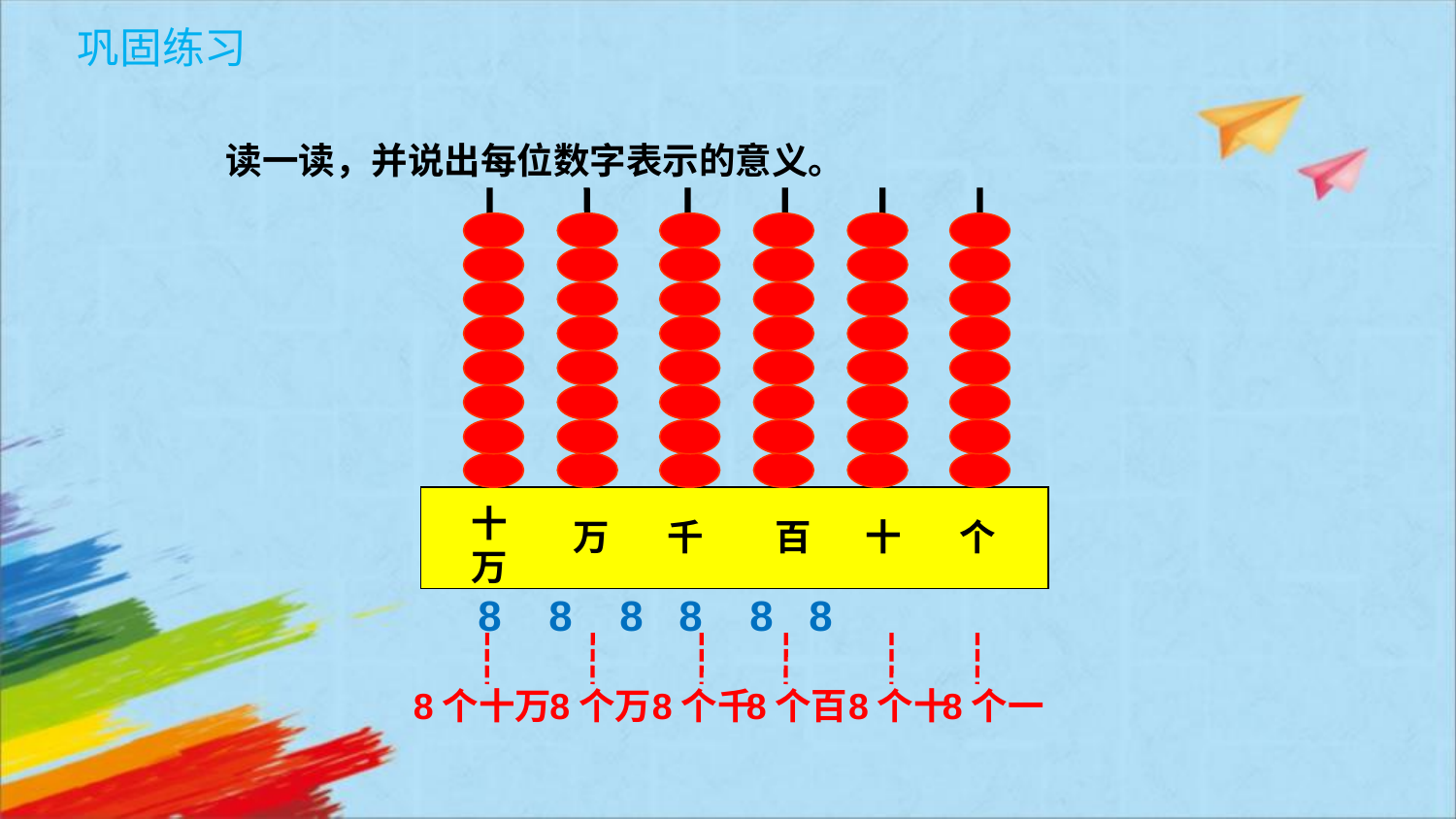

读一读，并说出每位数字表示的意义。

十
万
万
千
 百
十
个

8    8    8   8    8   8
8个十万
8个万
8个千
8个百
8个十
8个一